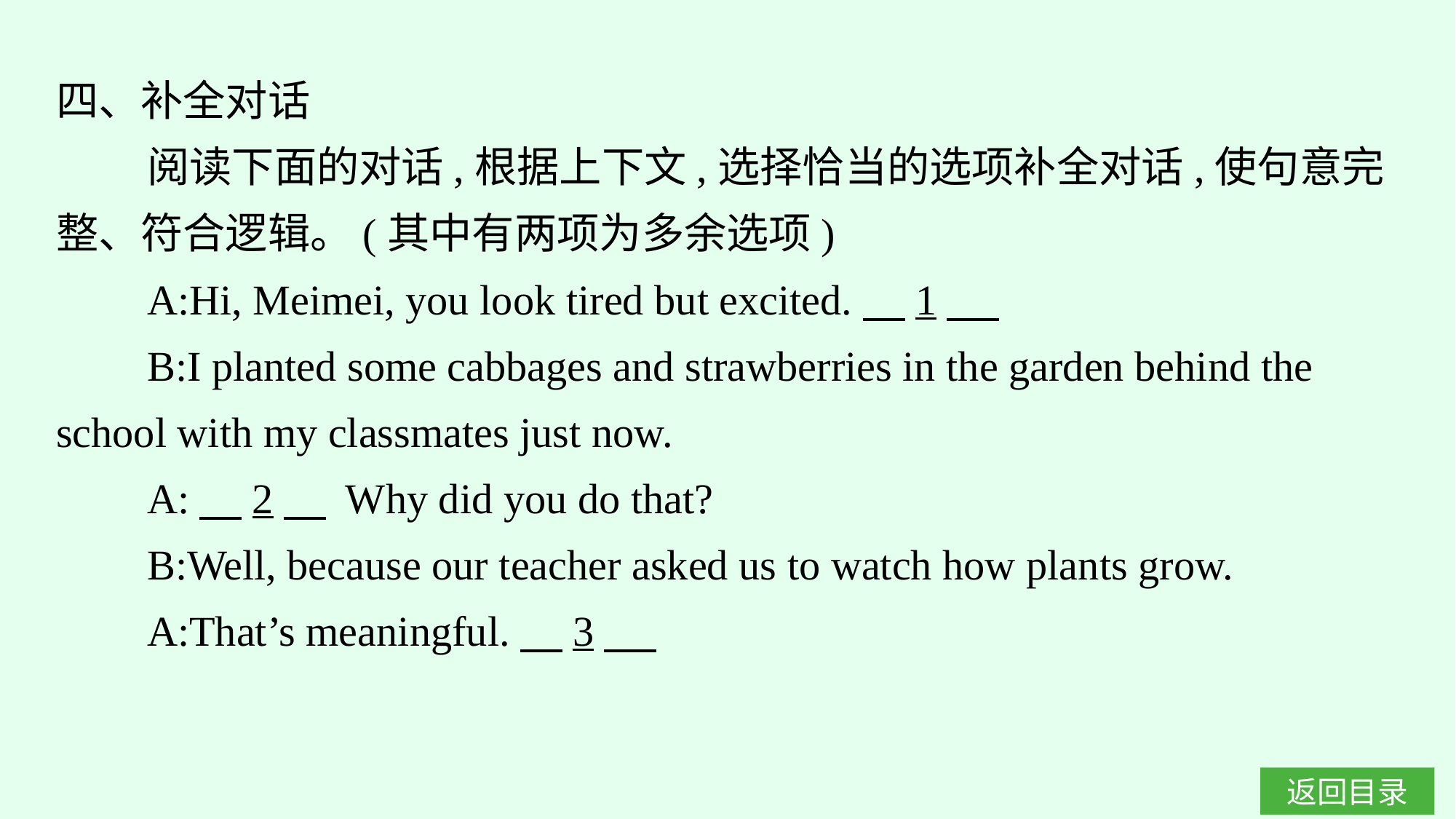

四、补全对话
阅读下面的对话,根据上下文,选择恰当的选项补全对话,使句意完整、符合逻辑。(其中有两项为多余选项)
A:Hi, Meimei, you look tired but excited.　1
B:I planted some cabbages and strawberries in the garden behind the school with my classmates just now.
A:　2　 Why did you do that?
B:Well, because our teacher asked us to watch how plants grow.
A:That’s meaningful.　3